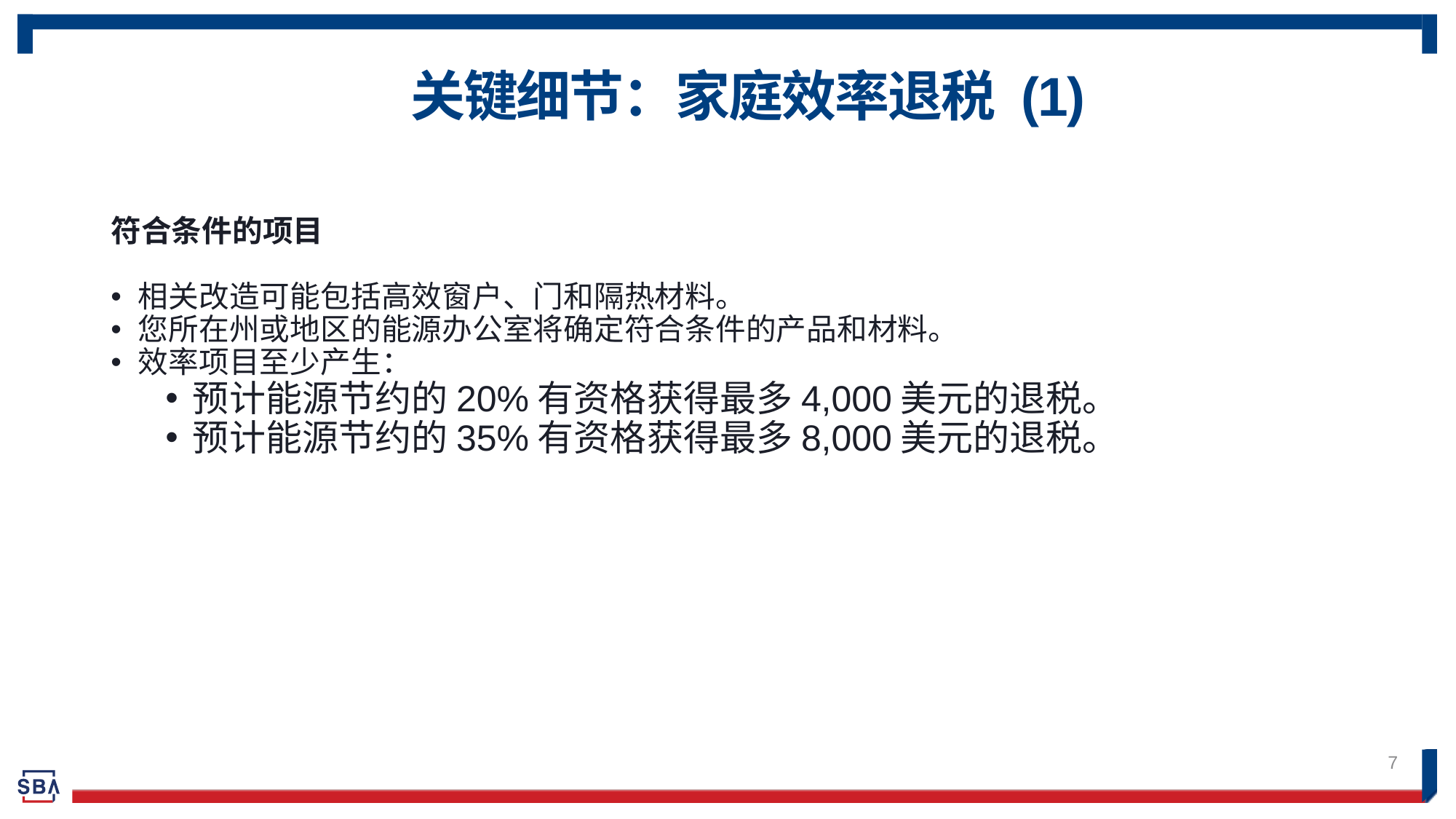

# 关键细节：家庭效率退税 (1)
符合条件的项目

相关改造可能包括高效窗户、门和隔热材料。
您所在州或地区的能源办公室将确定符合条件的产品和材料。
效率项目至少产生：
预计能源节约的20%有资格获得最多4,000美元的退税。
预计能源节约的35%有资格获得最多8,000美元的退税。

7